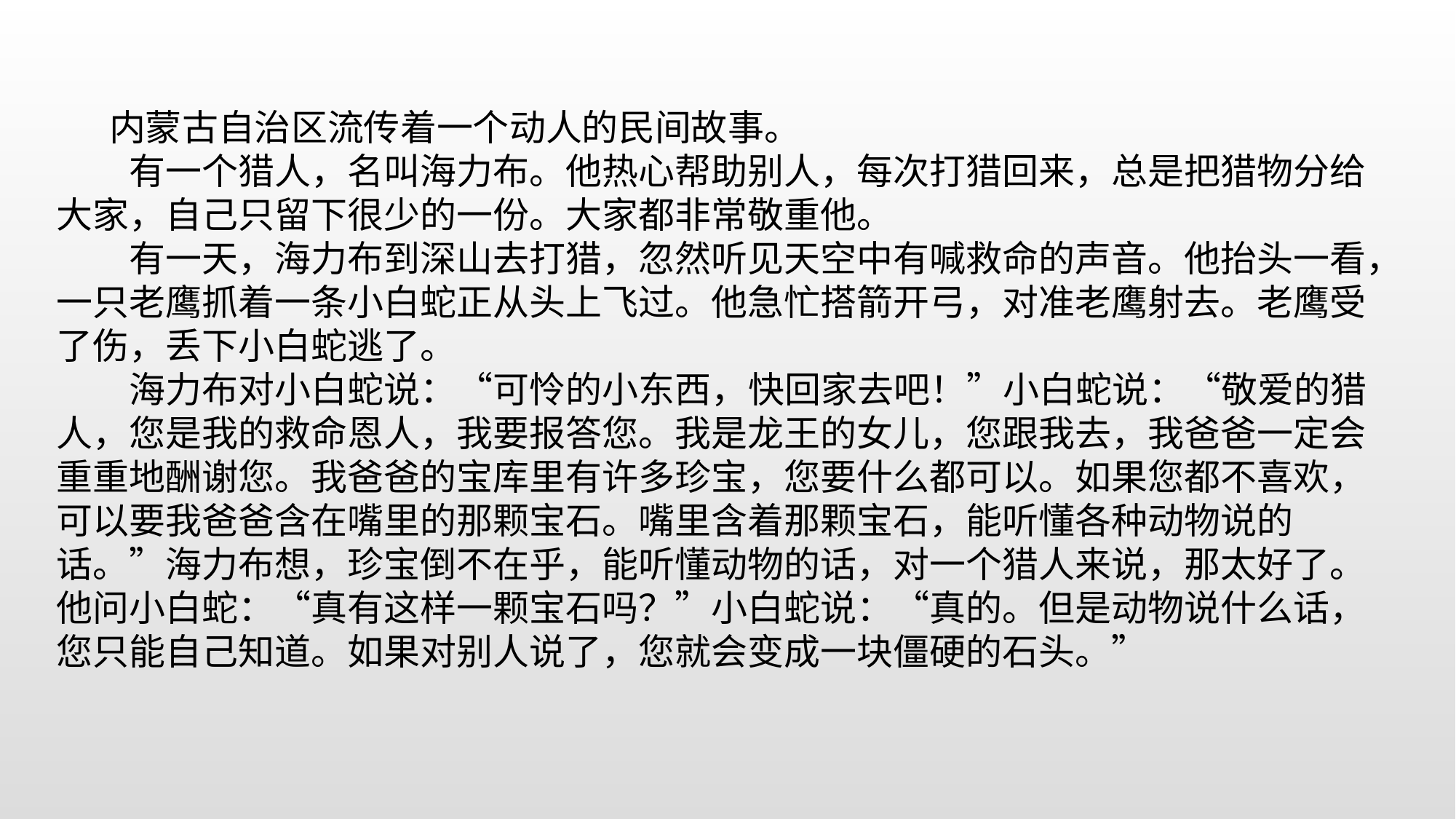

内蒙古自治区流传着一个动人的民间故事。
　　有一个猎人，名叫海力布。他热心帮助别人，每次打猎回来，总是把猎物分给大家，自己只留下很少的一份。大家都非常敬重他。
　　有一天，海力布到深山去打猎，忽然听见天空中有喊救命的声音。他抬头一看，一只老鹰抓着一条小白蛇正从头上飞过。他急忙搭箭开弓，对准老鹰射去。老鹰受了伤，丢下小白蛇逃了。
　　海力布对小白蛇说：“可怜的小东西，快回家去吧！”小白蛇说：“敬爱的猎人，您是我的救命恩人，我要报答您。我是龙王的女儿，您跟我去，我爸爸一定会重重地酬谢您。我爸爸的宝库里有许多珍宝，您要什么都可以。如果您都不喜欢，可以要我爸爸含在嘴里的那颗宝石。嘴里含着那颗宝石，能听懂各种动物说的话。”海力布想，珍宝倒不在乎，能听懂动物的话，对一个猎人来说，那太好了。他问小白蛇：“真有这样一颗宝石吗？”小白蛇说：“真的。但是动物说什么话，您只能自己知道。如果对别人说了，您就会变成一块僵硬的石头。”